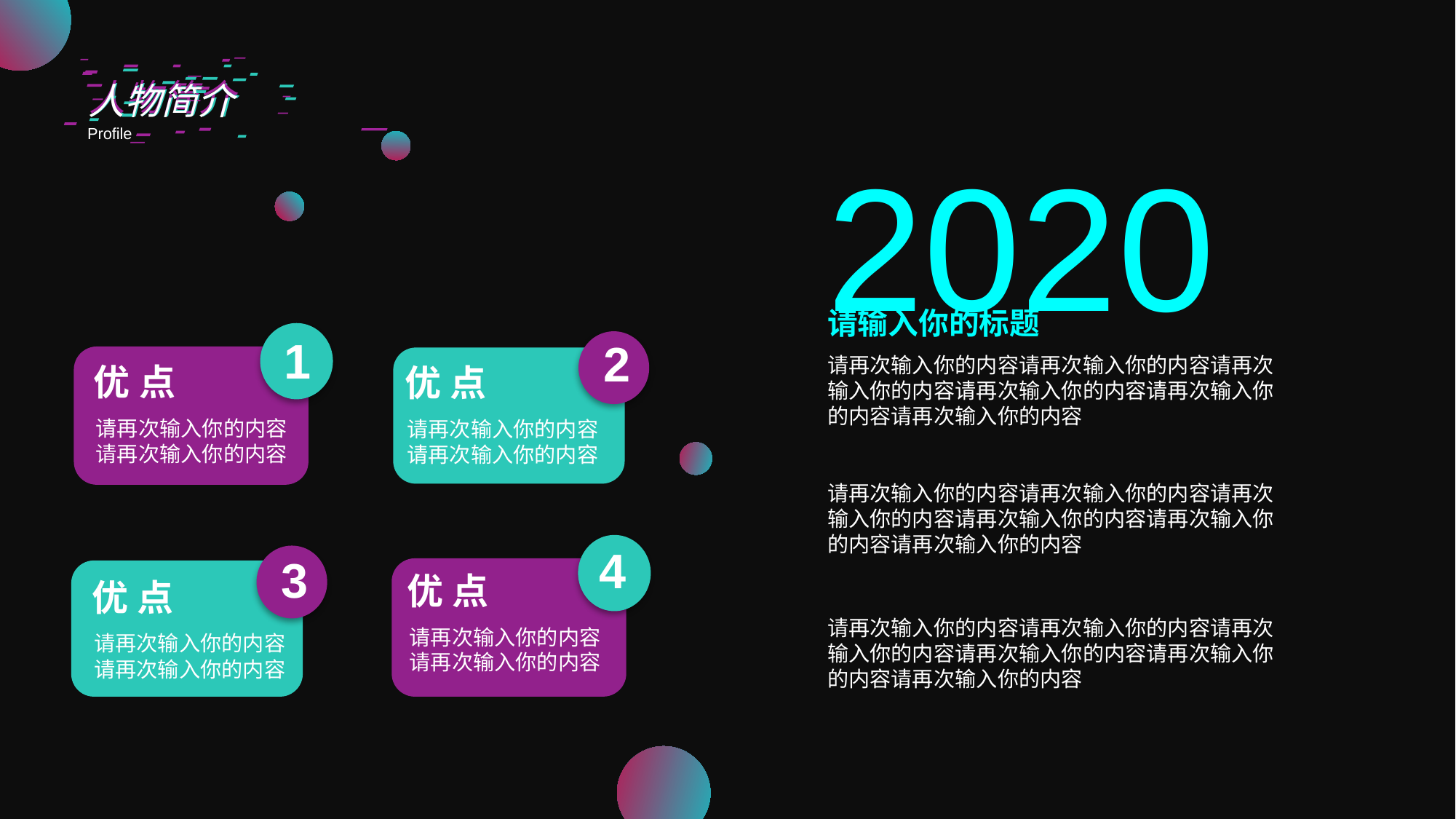

人物简介

人物简介

人物简介

Profile

2020

请输入你的标题

优点
优点
请再次输入你的内容请再次输入你的内容
请再次输入你的内容请再次输入你的内容

优点
优点
请再次输入你的内容请再次输入你的内容
请再次输入你的内容请再次输入你的内容
1
2
4
3
请再次输入你的内容请再次输入你的内容请再次输入你的内容请再次输入你的内容请再次输入你的内容请再次输入你的内容

请再次输入你的内容请再次输入你的内容请再次输入你的内容请再次输入你的内容请再次输入你的内容请再次输入你的内容
请再次输入你的内容请再次输入你的内容请再次输入你的内容请再次输入你的内容请再次输入你的内容请再次输入你的内容